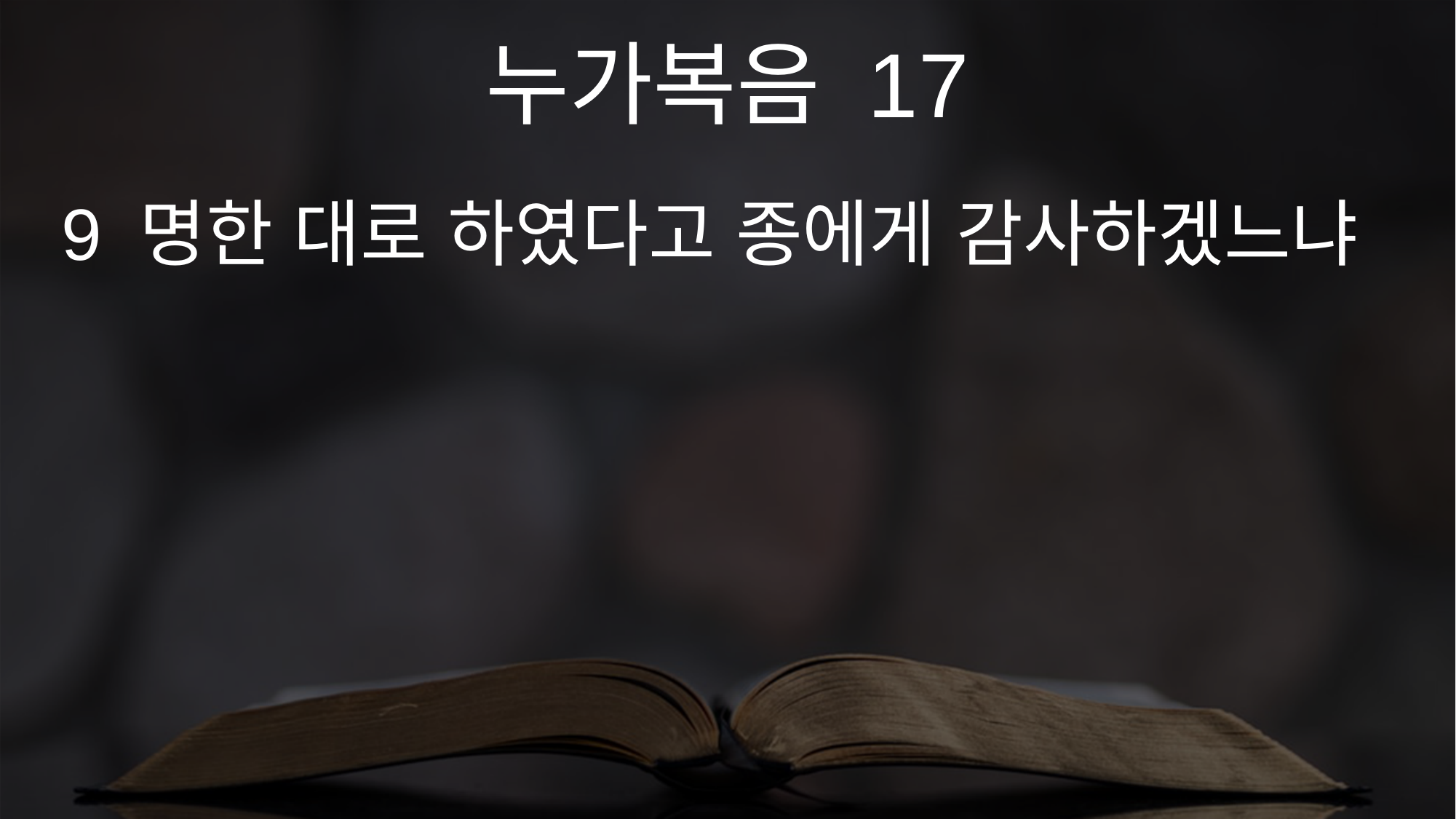

누가복음 17
9 명한 대로 하였다고 종에게 감사하겠느냐